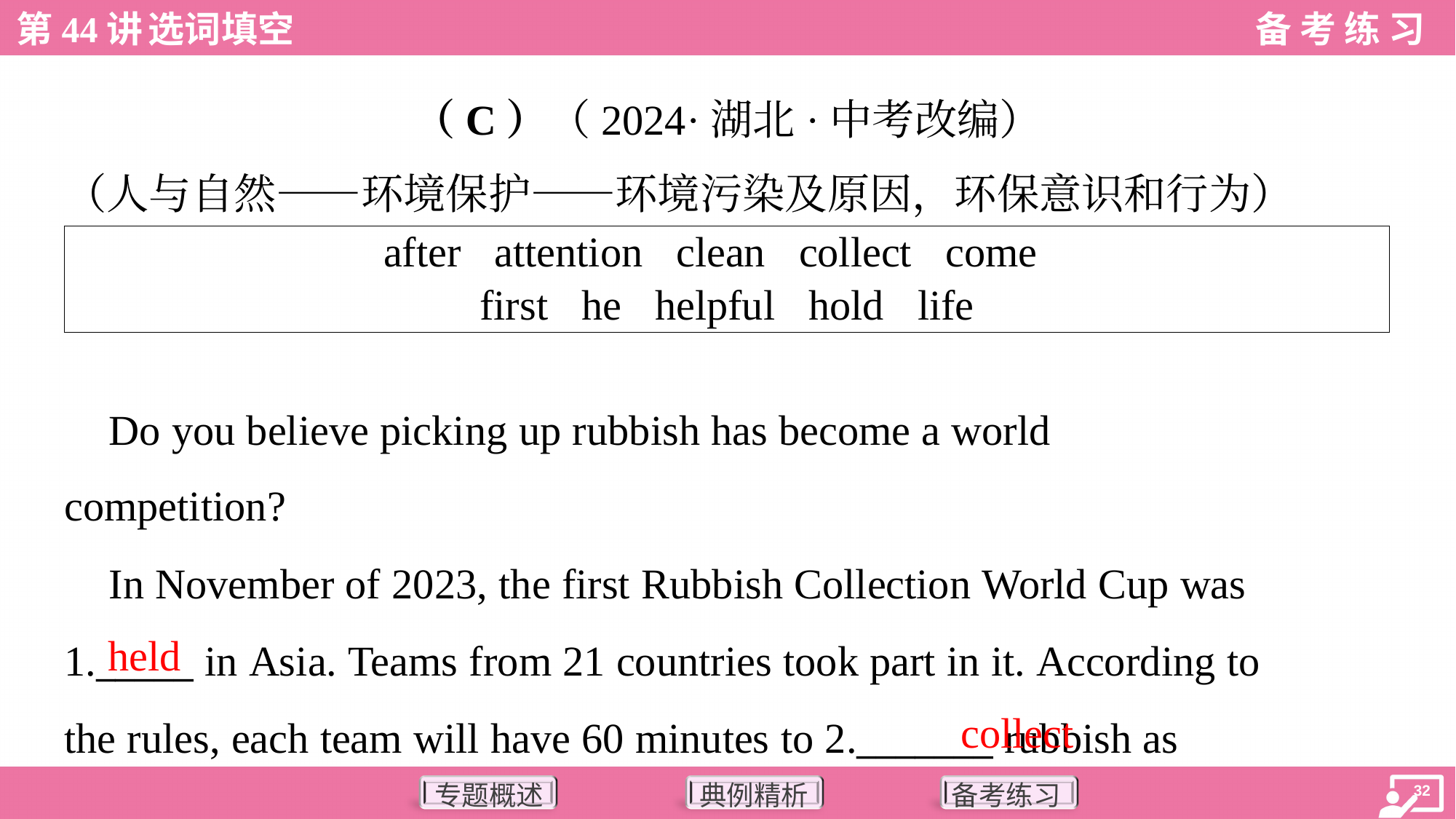

（C）（2024·湖北·中考改编）
（人与自然——环境保护——环境污染及原因，环保意识和行为）
| after attention clean collect come first he helpful hold life |
| --- |
    Do you believe picking up rubbish has become a world
competition?
    In November of 2023, the first Rubbish Collection World Cup was
1._____ in Asia. Teams from 21 countries took part in it. According to
the rules, each team will have 60 minutes to 2._______ rubbish as

held
collect